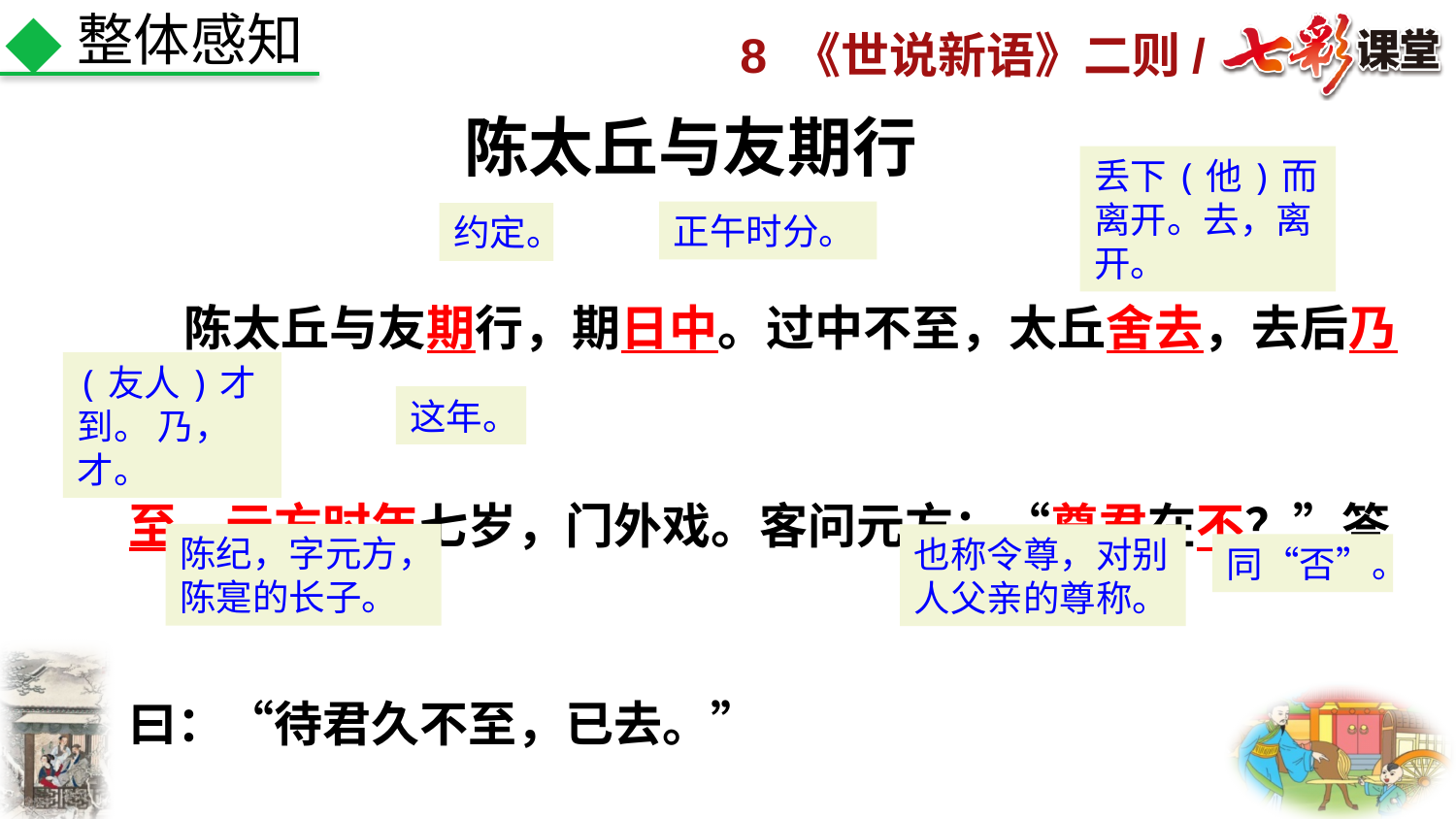

整体感知

陈太丘与友期行
丢下(他)而离开。去，离开。
    陈太丘与友期行，期日中。过中不至，太丘舍去，去后乃至。元方时年七岁，门外戏。客问元方：“尊君在不？”答曰：“待君久不至，已去。”
正午时分。
约定。
(友人)才到。 乃，才。
这年。
陈纪，字元方，陈寔的长子。
也称令尊，对别人父亲的尊称。
同“否”。